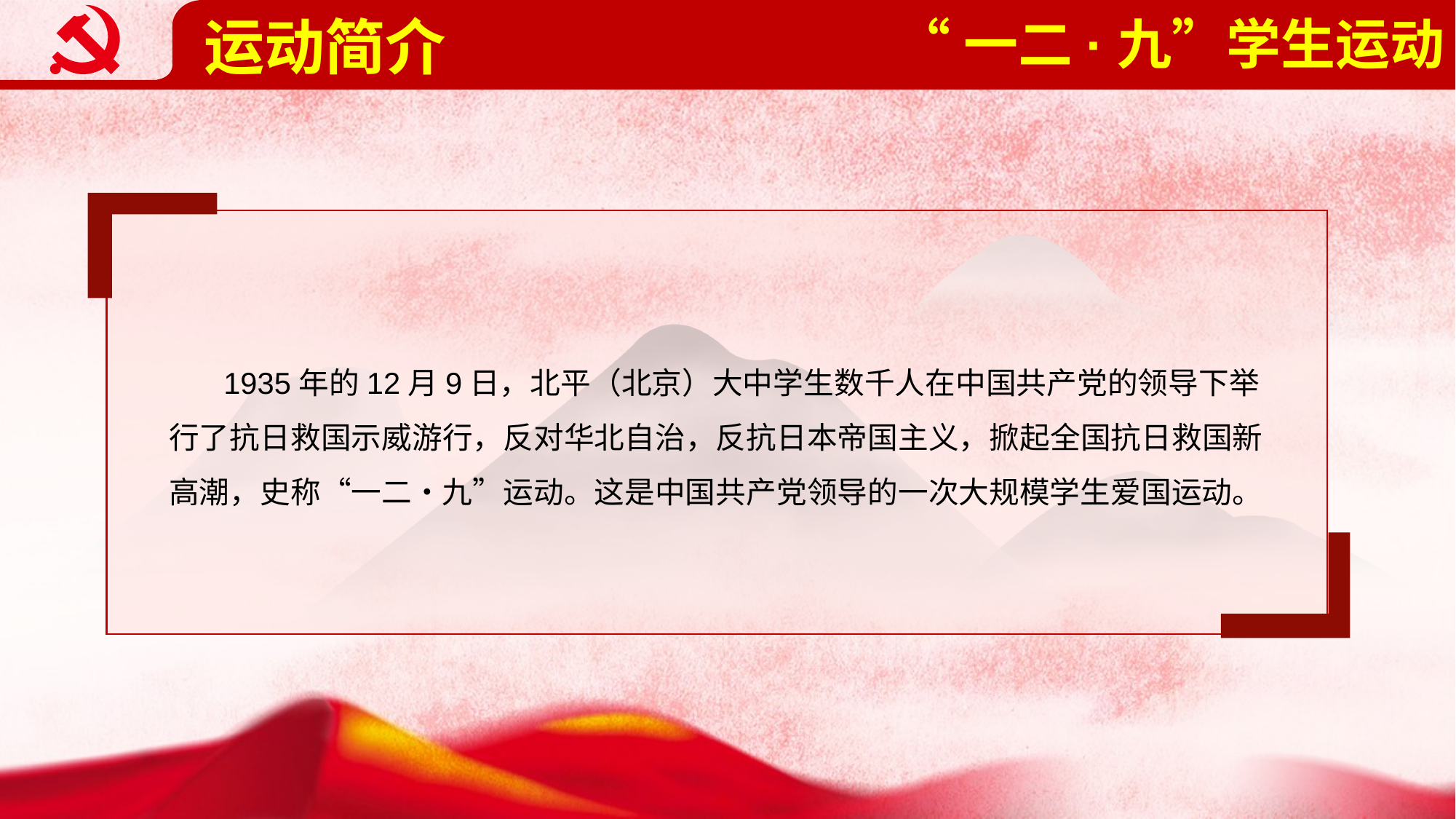

运动简介
“一二·九”学生运动

1935年的12月9日，北平（北京）大中学生数千人在中国共产党的领导下举行了抗日救国示威游行，反对华北自治，反抗日本帝国主义，掀起全国抗日救国新高潮，史称“一二•九”运动。这是中国共产党领导的一次大规模学生爱国运动。